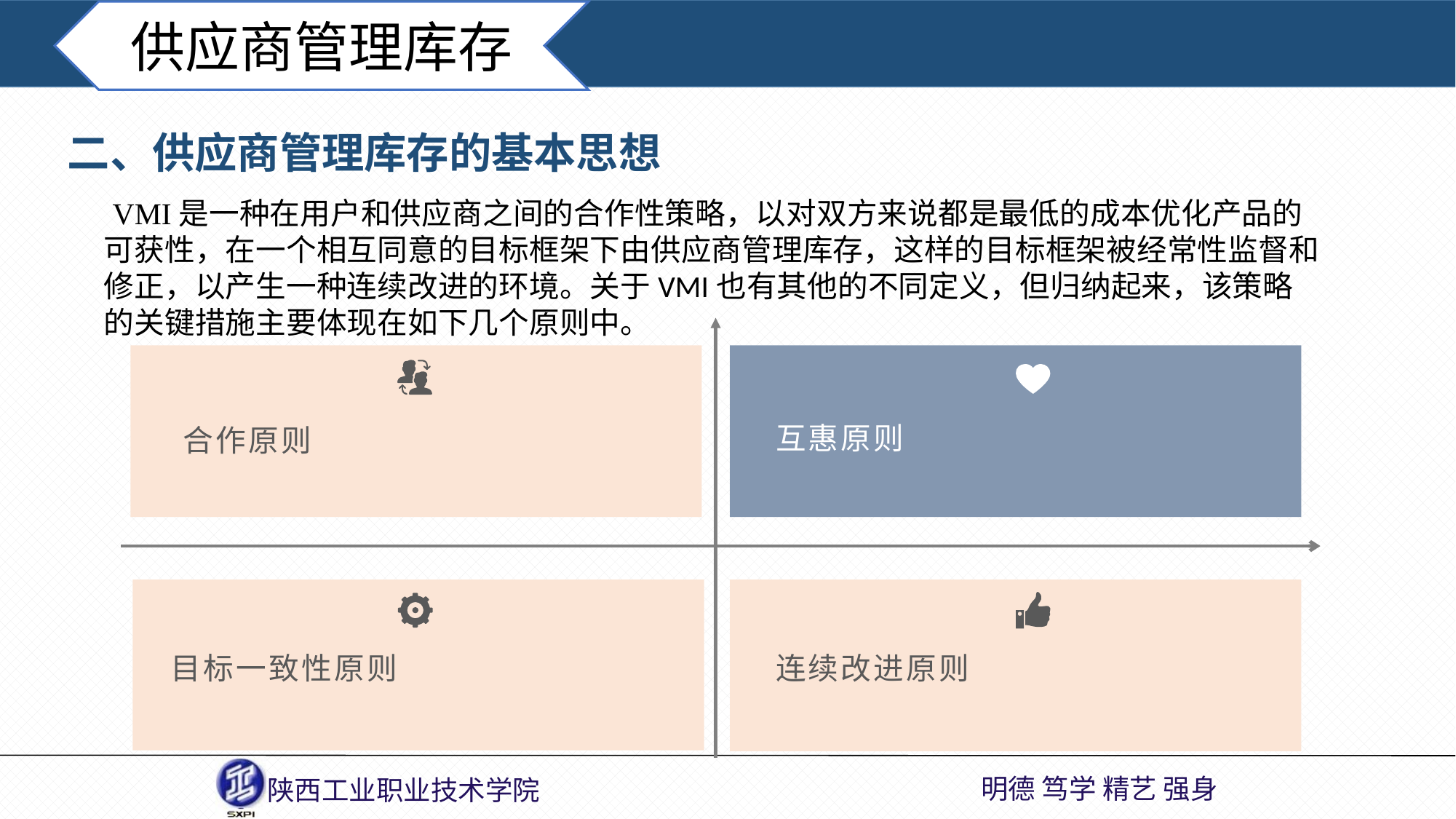

供应商管理库存
二、供应商管理库存的基本思想
 VMI是一种在用户和供应商之间的合作性策略，以对双方来说都是最低的成本优化产品的可获性，在一个相互同意的目标框架下由供应商管理库存，这样的目标框架被经常性监督和修正，以产生一种连续改进的环境。关于VMI也有其他的不同定义，但归纳起来，该策略的关键措施主要体现在如下几个原则中。

互惠原则
 合作原则

目标一致性原则
连续改进原则